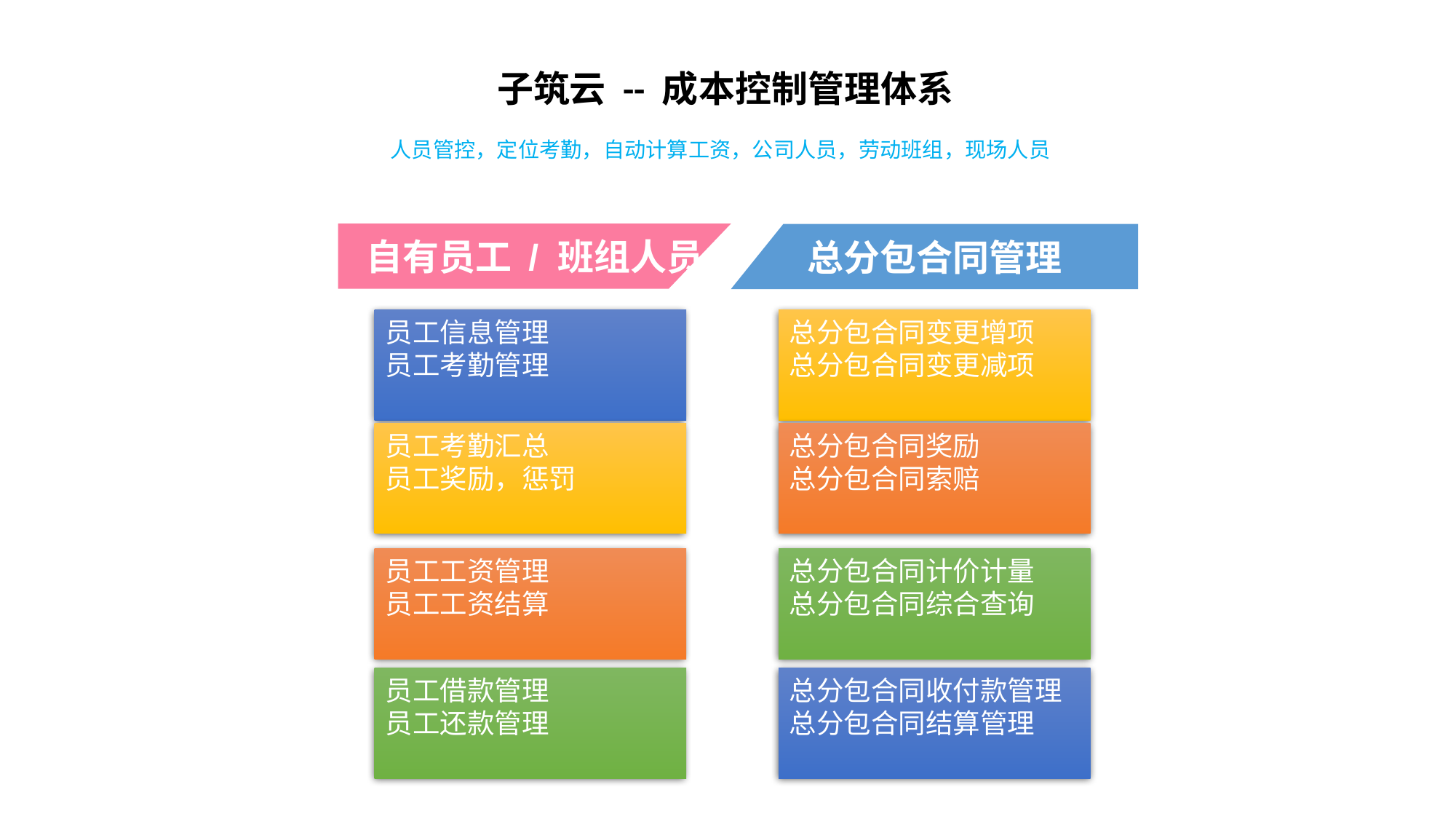

子筑云 -- 成本控制管理体系
人员管控，定位考勤，自动计算工资，公司人员，劳动班组，现场人员
自有员工 / 班组人员
总分包合同管理
员工信息管理
员工考勤管理
总分包合同变更增项
总分包合同变更减项
员工考勤汇总
员工奖励，惩罚
总分包合同奖励
总分包合同索赔
员工工资管理
员工工资结算
总分包合同计价计量
总分包合同综合查询
员工借款管理
员工还款管理
总分包合同收付款管理
总分包合同结算管理